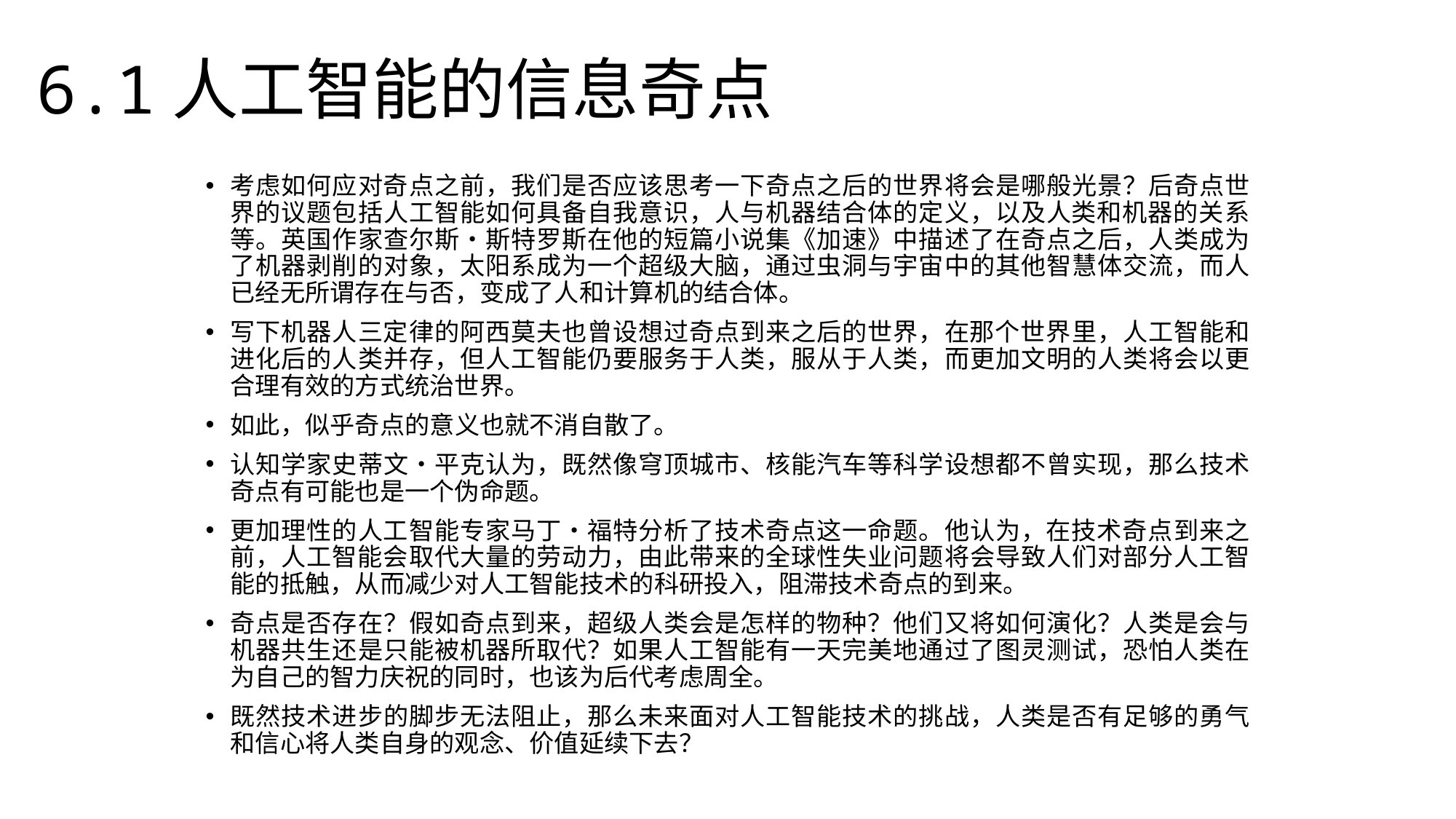

6.1人工智能的信息奇点

考虑如何应对奇点之前，我们是否应该思考一下奇点之后的世界将会是哪般光景？后奇点世界的议题包括人工智能如何具备自我意识，人与机器结合体的定义，以及人类和机器的关系等。英国作家查尔斯•斯特罗斯在他的短篇小说集《加速》中描述了在奇点之后，人类成为了机器剥削的对象，太阳系成为一个超级大脑，通过虫洞与宇宙中的其他智慧体交流，而人已经无所谓存在与否，变成了人和计算机的结合体。
写下机器人三定律的阿西莫夫也曾设想过奇点到来之后的世界，在那个世界里，人工智能和进化后的人类并存，但人工智能仍要服务于人类，服从于人类，而更加文明的人类将会以更合理有效的方式统治世界。
如此，似乎奇点的意义也就不消自散了。
认知学家史蒂文•平克认为，既然像穹顶城市、核能汽车等科学设想都不曾实现，那么技术奇点有可能也是一个伪命题。
更加理性的人工智能专家马丁•福特分析了技术奇点这一命题。他认为，在技术奇点到来之前，人工智能会取代大量的劳动力，由此带来的全球性失业问题将会导致人们对部分人工智能的抵触，从而减少对人工智能技术的科研投入，阻滞技术奇点的到来。
奇点是否存在？假如奇点到来，超级人类会是怎样的物种？他们又将如何演化？人类是会与机器共生还是只能被机器所取代？如果人工智能有一天完美地通过了图灵测试，恐怕人类在为自己的智力庆祝的同时，也该为后代考虑周全。
既然技术进步的脚步无法阻止，那么未来面对人工智能技术的挑战，人类是否有足够的勇气和信心将人类自身的观念、价值延续下去？